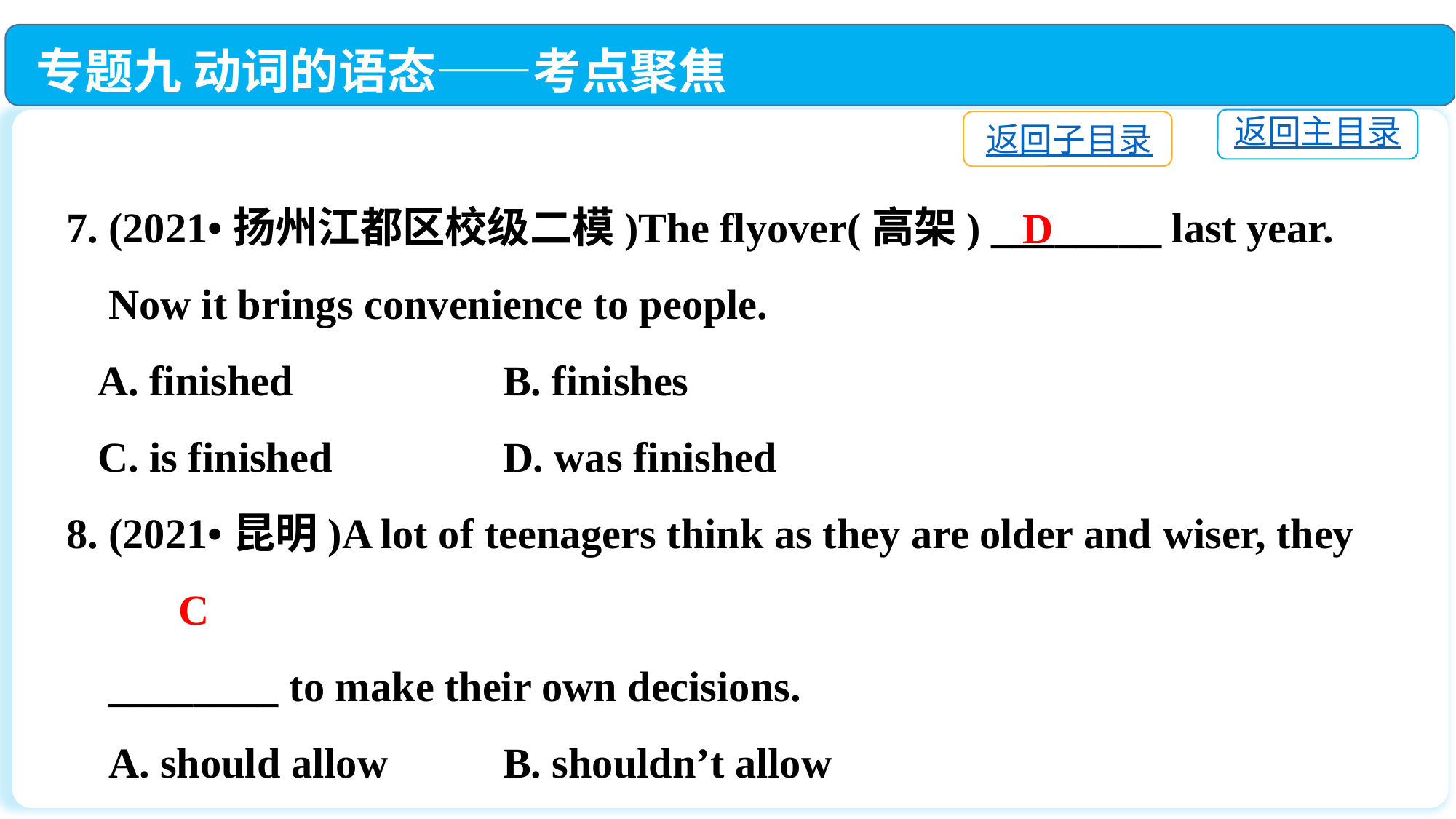

专题九 动词的语态——考点聚焦

返回主目录

返回子目录
7. (2021•扬州江都区校级二模)The flyover(高架) ________ last year.
    Now it brings convenience to people.
   A. finished		B. finishes
   C. is finished		D. was finished
8. (2021•昆明)A lot of teenagers think as they are older and wiser, they
    ________ to make their own decisions.
    A. should allow		B. shouldn’t allow
    C. should be allowed	D. shouldn’t be allowed
D
C